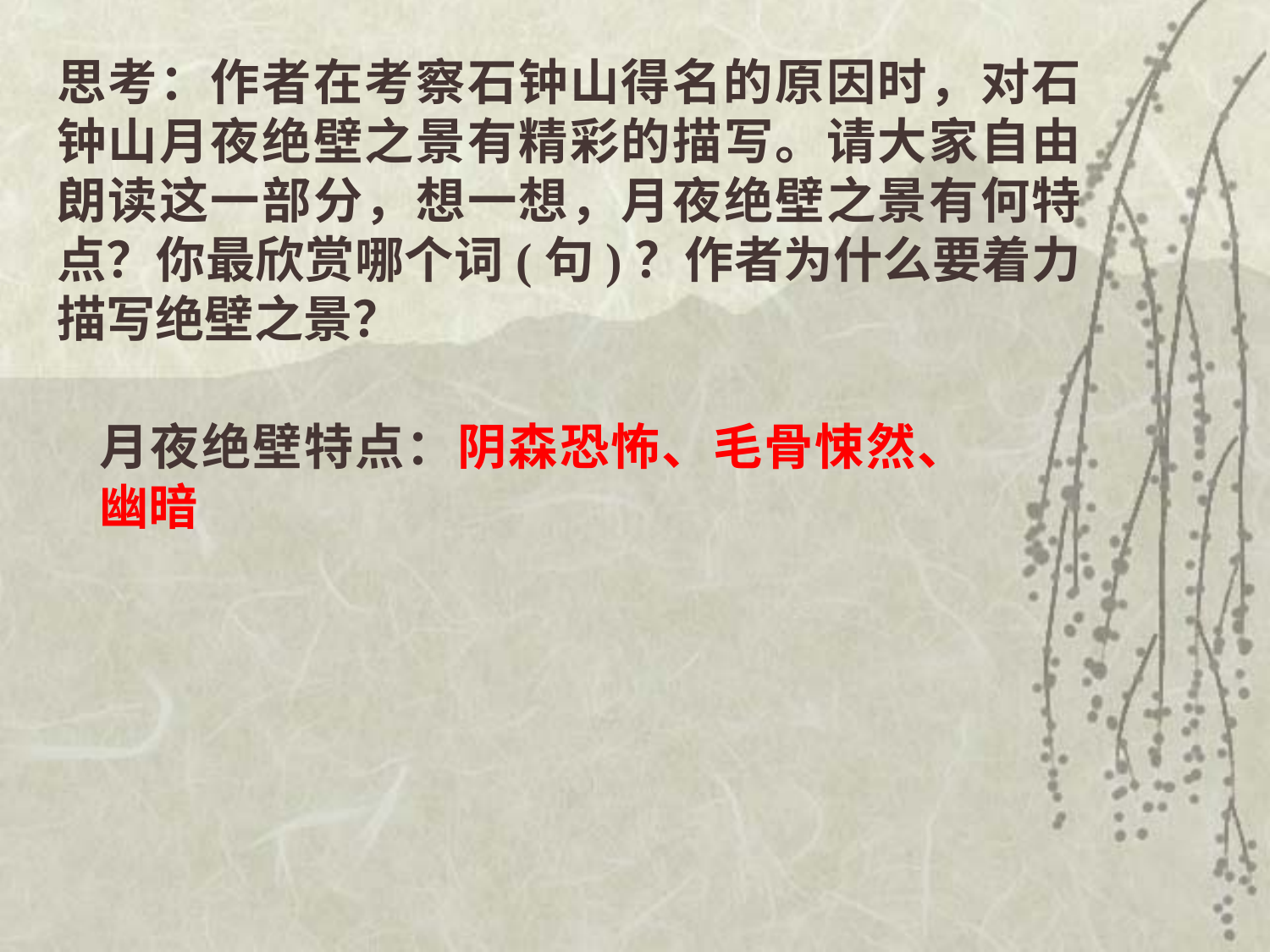

思考：作者在考察石钟山得名的原因时，对石钟山月夜绝壁之景有精彩的描写。请大家自由朗读这一部分，想一想，月夜绝壁之景有何特点？你最欣赏哪个词(句)？作者为什么要着力描写绝壁之景？
月夜绝壁特点：阴森恐怖、毛骨悚然、幽暗